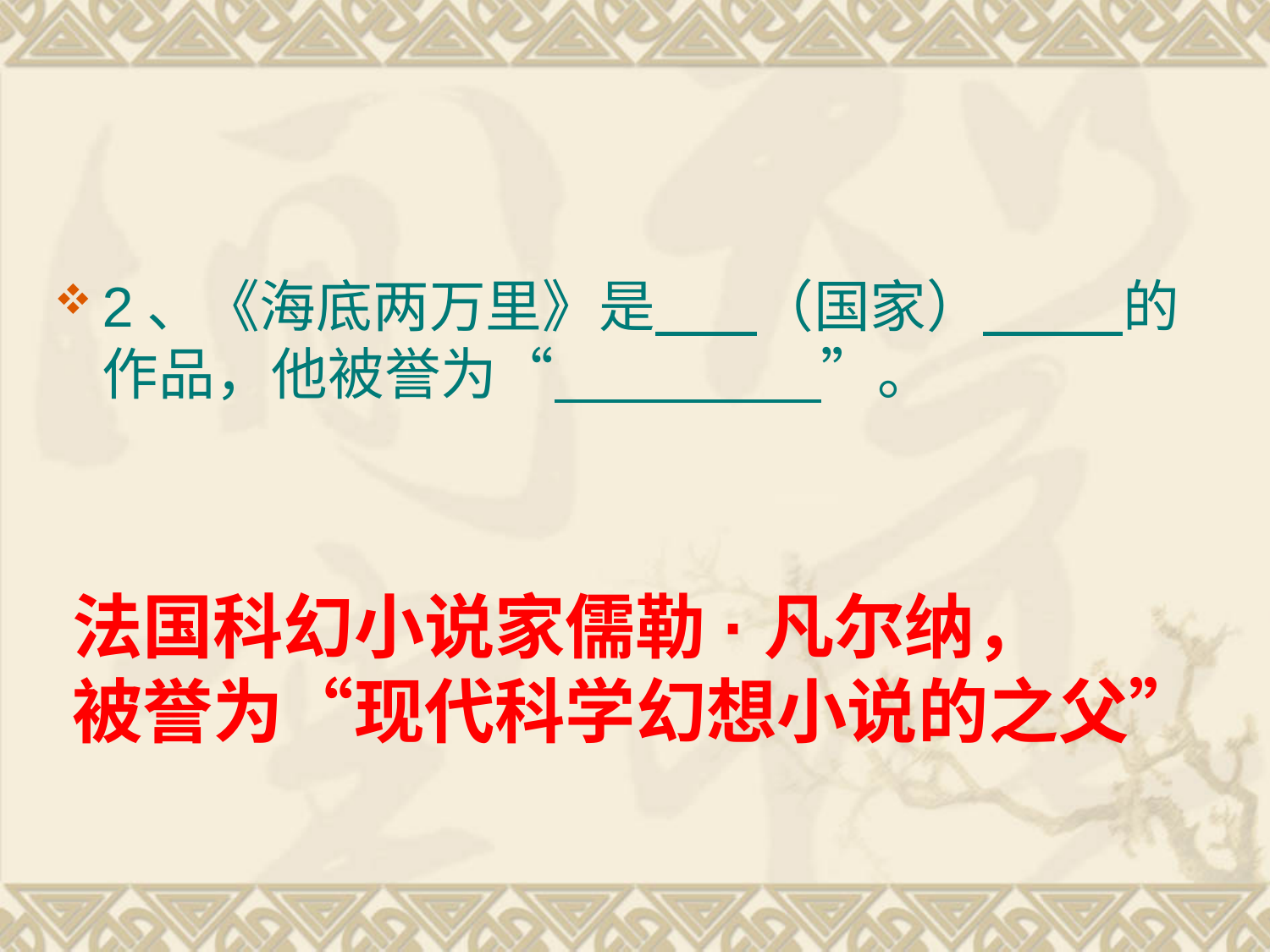

#
2、《海底两万里》是        （国家）           的作品，他被誉为“                     ”。
法国科幻小说家儒勒·凡尔纳，
被誉为“现代科学幻想小说的之父”